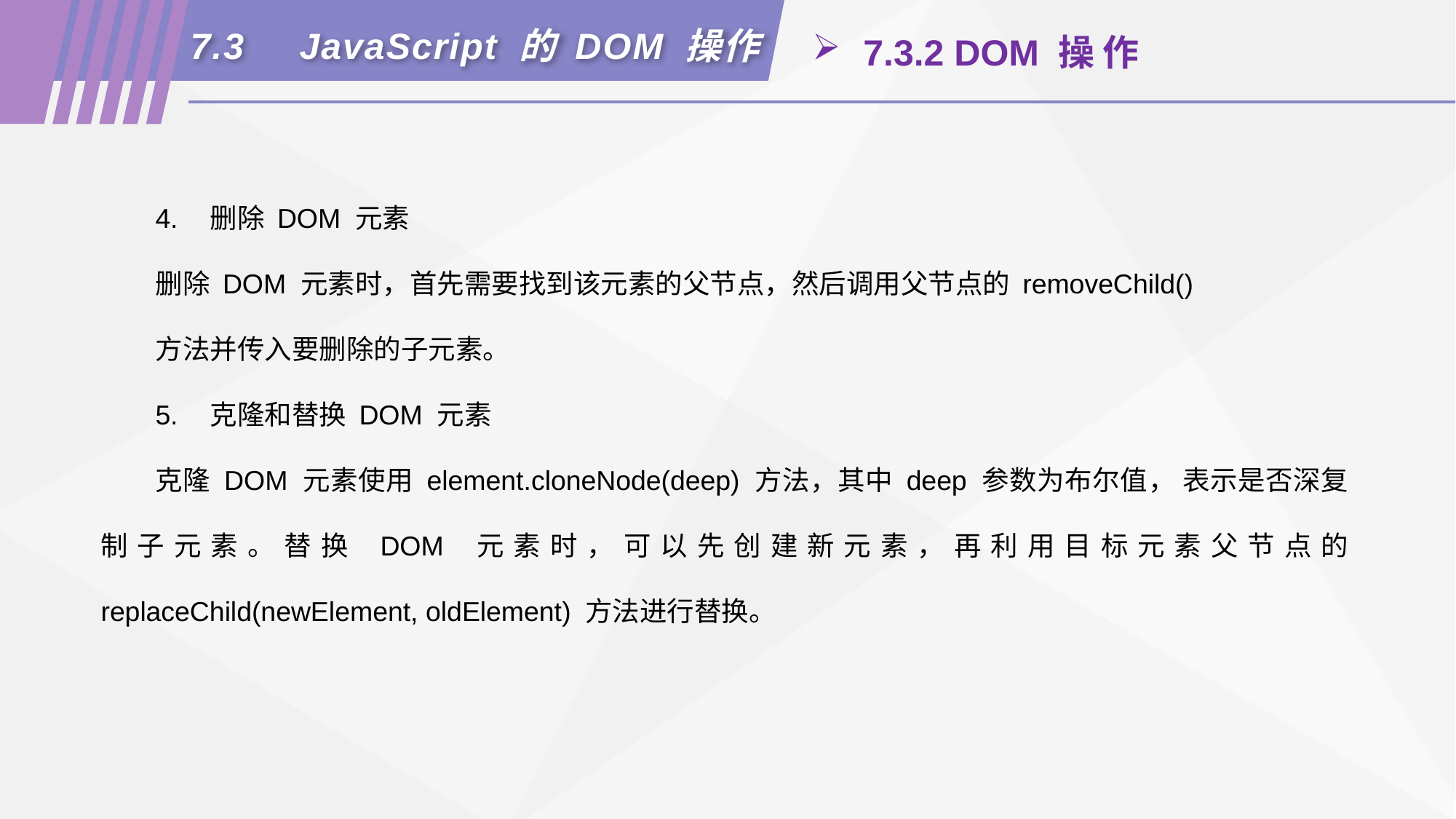

7.3	JavaScript 的 DOM 操作
 7.3.2 DOM 操 作
4.	删除 DOM 元素
删除 DOM 元素时，首先需要找到该元素的父节点，然后调用父节点的 removeChild()
方法并传入要删除的子元素。
5.	克隆和替换 DOM 元素
克隆 DOM 元素使用 element.cloneNode(deep) 方法，其中 deep 参数为布尔值， 表示是否深复制子元素。替换 DOM 元素时，可以先创建新元素，再利用目标元素父节点的 replaceChild(newElement, oldElement) 方法进行替换。